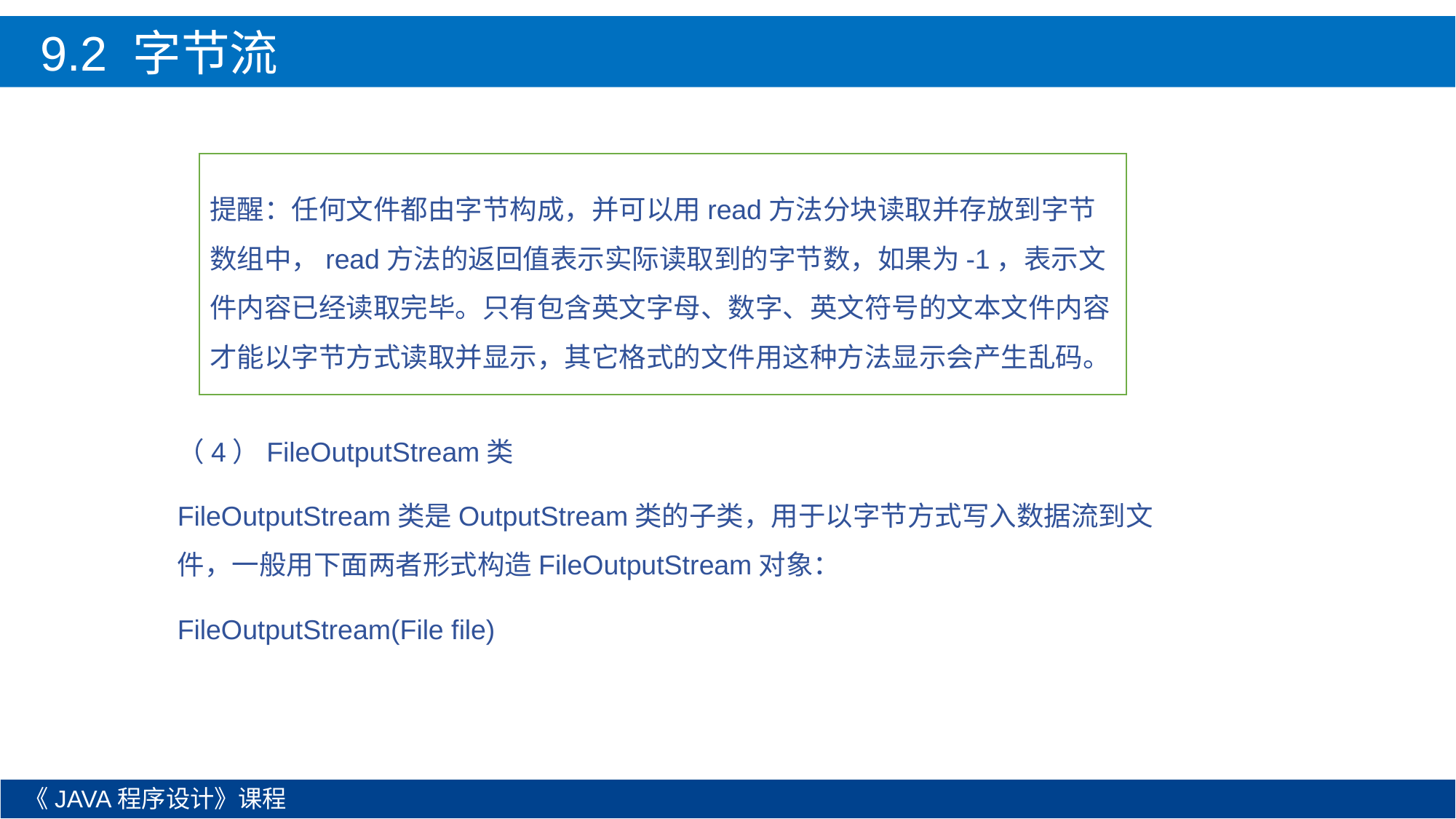

9.2 字节流
提醒：任何文件都由字节构成，并可以用read方法分块读取并存放到字节数组中，read方法的返回值表示实际读取到的字节数，如果为-1，表示文件内容已经读取完毕。只有包含英文字母、数字、英文符号的文本文件内容才能以字节方式读取并显示，其它格式的文件用这种方法显示会产生乱码。
（4）FileOutputStream类
FileOutputStream类是OutputStream类的子类，用于以字节方式写入数据流到文件，一般用下面两者形式构造FileOutputStream对象：
FileOutputStream(File file)
《JAVA程序设计》课程